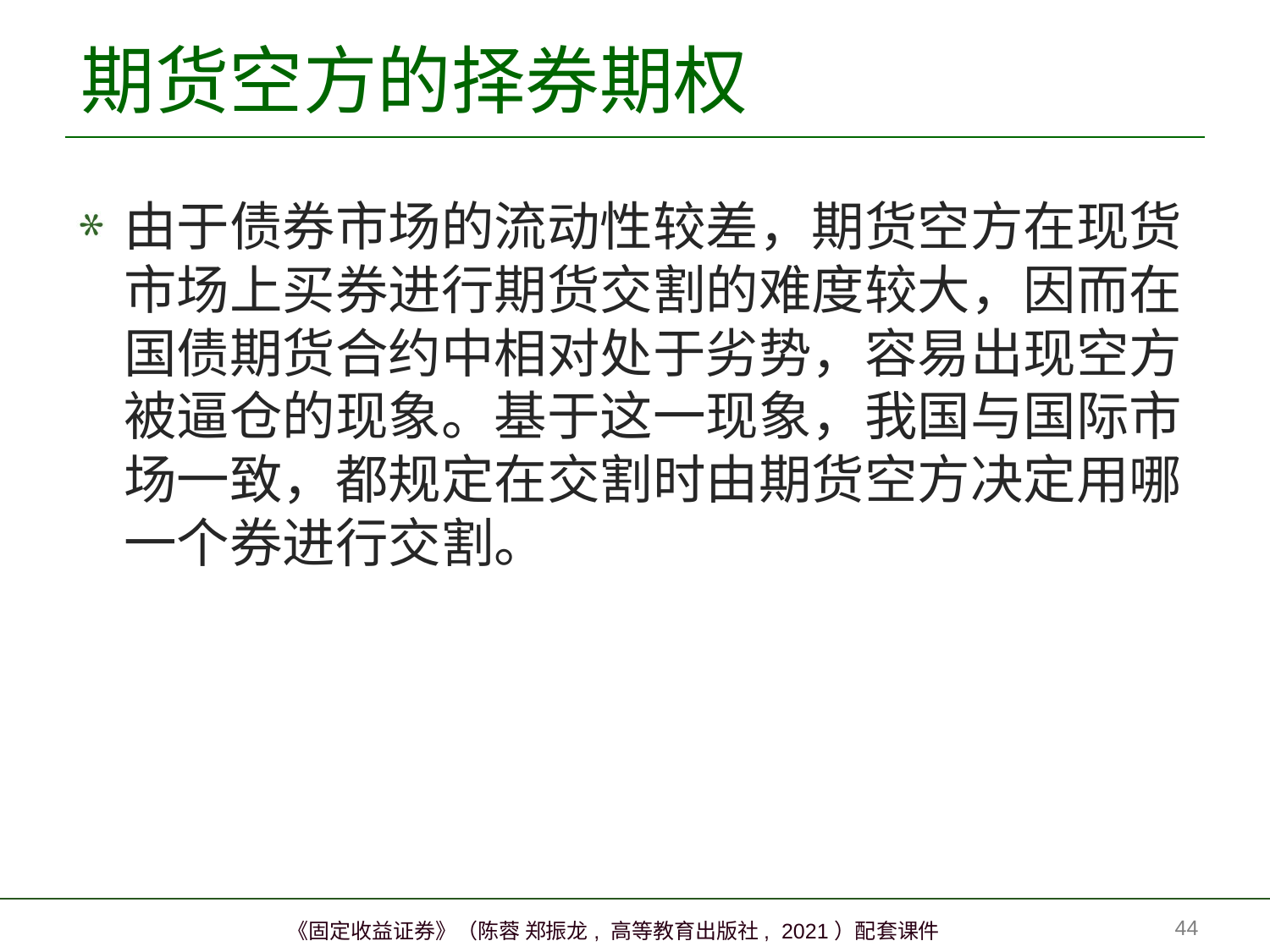

# 期货空方的择券期权
由于债券市场的流动性较差，期货空方在现货市场上买券进行期货交割的难度较大，因而在国债期货合约中相对处于劣势，容易出现空方被逼仓的现象。基于这一现象，我国与国际市场一致，都规定在交割时由期货空方决定用哪一个券进行交割。
44